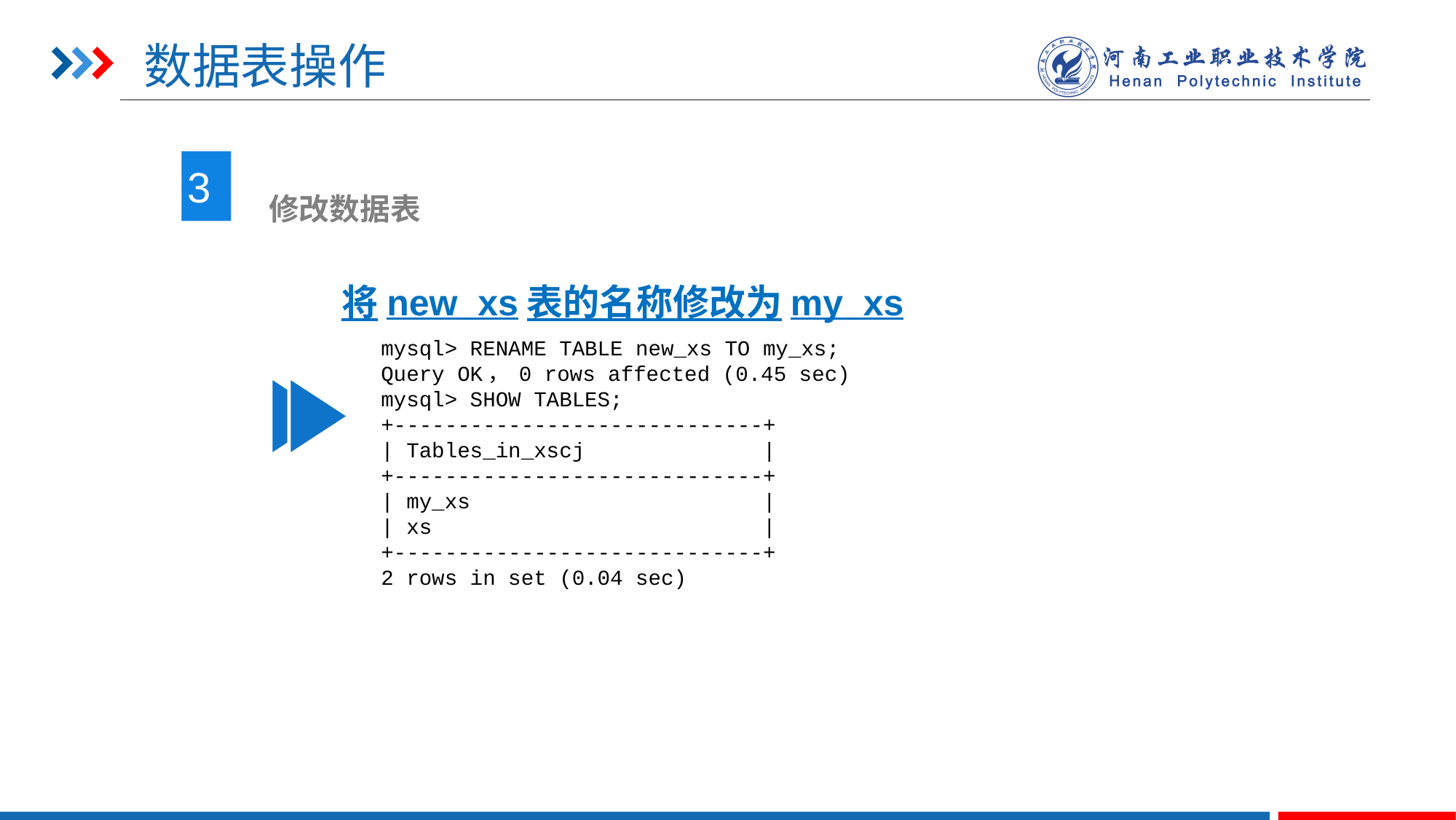

# 数据表操作

3
  修改数据表
将new_xs表的名称修改为my_xs
mysql> RENAME TABLE new_xs TO my_xs;
Query OK， 0 rows affected (0.45 sec)
mysql> SHOW TABLES;
+-----------------------------+
| Tables_in_xscj              |
+-----------------------------+
| my_xs                       |
| xs                          |
+-----------------------------+
2 rows in set (0.04 sec)